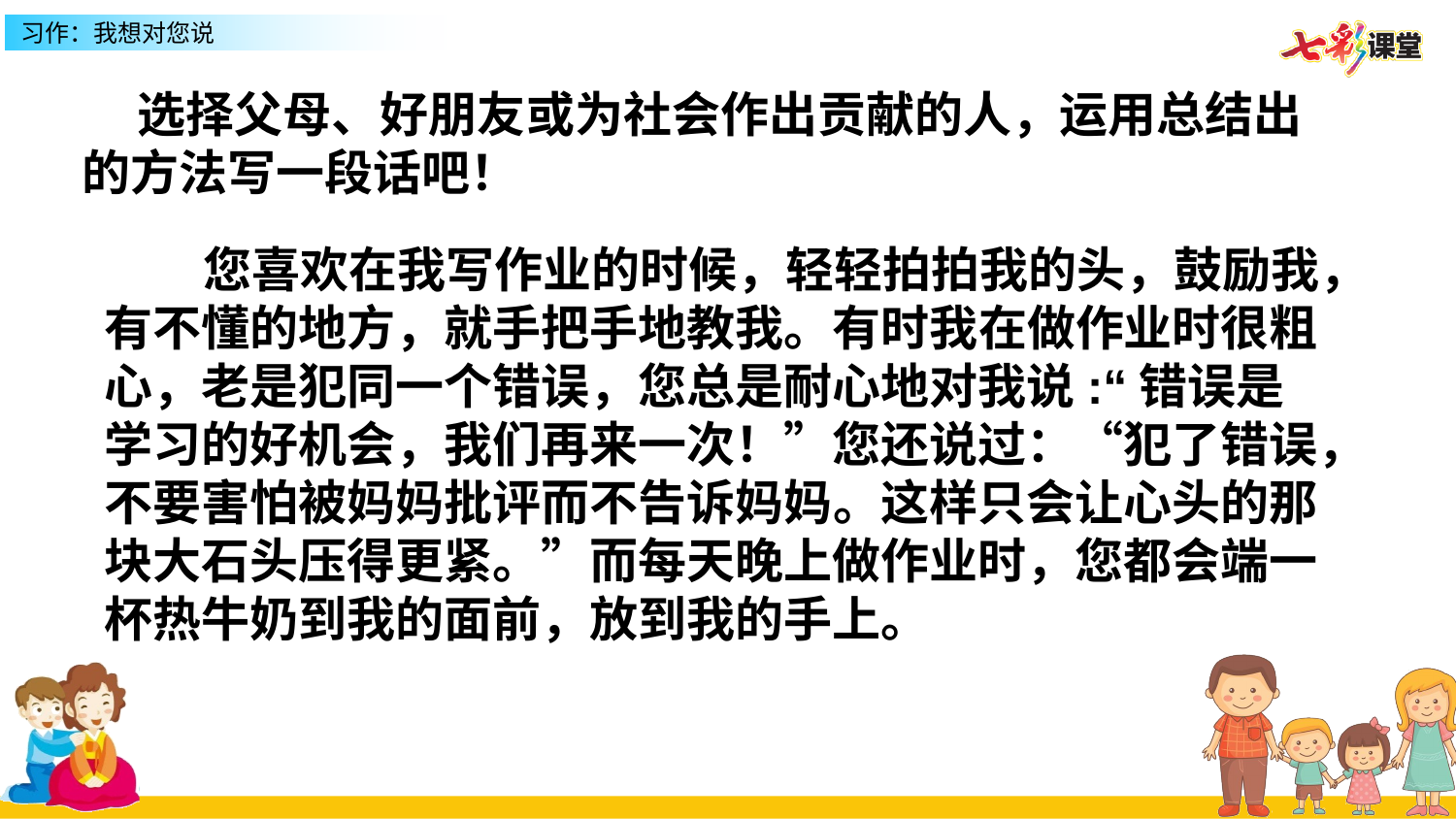

选择父母、好朋友或为社会作出贡献的人，运用总结出的方法写一段话吧！
        您喜欢在我写作业的时候，轻轻拍拍我的头，鼓励我，有不懂的地方，就手把手地教我。有时我在做作业时很粗心，老是犯同一个错误，您总是耐心地对我说:“错误是学习的好机会，我们再来一次！”您还说过：“犯了错误，不要害怕被妈妈批评而不告诉妈妈。这样只会让心头的那块大石头压得更紧。”而每天晚上做作业时，您都会端一杯热牛奶到我的面前，放到我的手上。